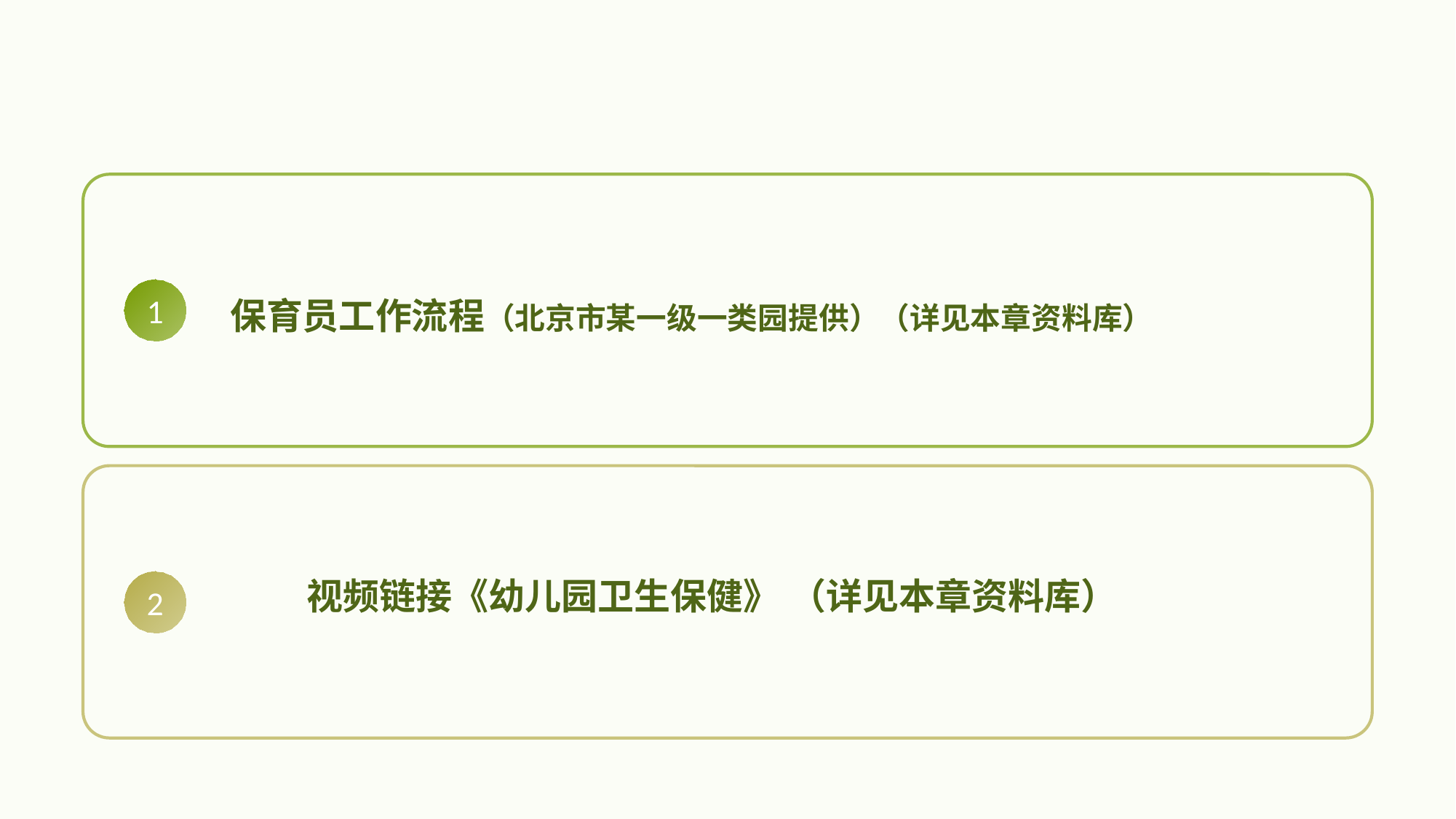

保育员工作流程（北京市某一级一类园提供）（详见本章资料库）
1
视频链接《幼儿园卫生保健》 （详见本章资料库）
2